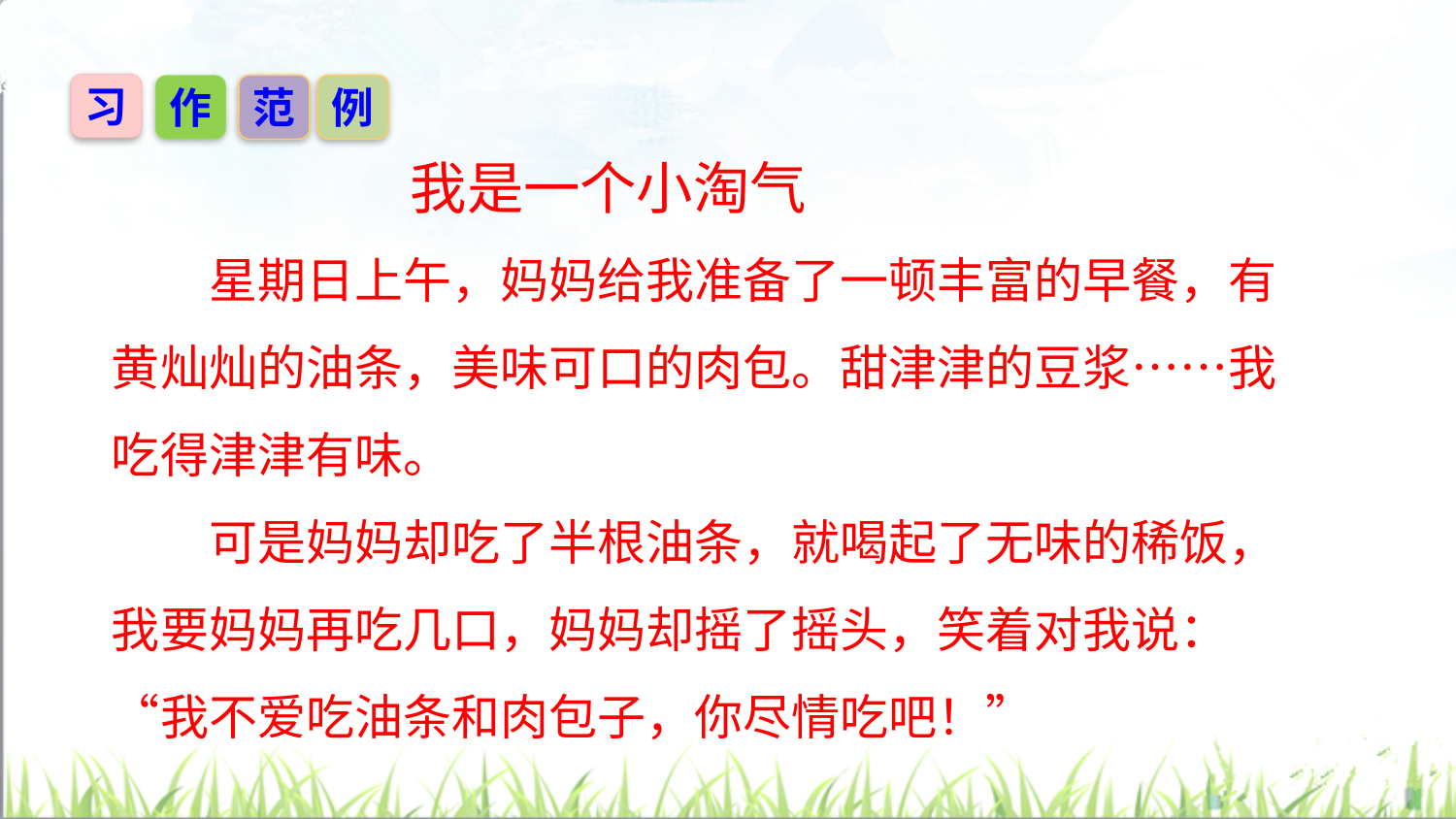

习
作
范
例
                       我是一个小淘气
星期日上午，妈妈给我准备了一顿丰富的早餐，有黄灿灿的油条，美味可口的肉包。甜津津的豆浆……我吃得津津有味。
可是妈妈却吃了半根油条，就喝起了无味的稀饭，我要妈妈再吃几口，妈妈却摇了摇头，笑着对我说：“我不爱吃油条和肉包子，你尽情吃吧！”